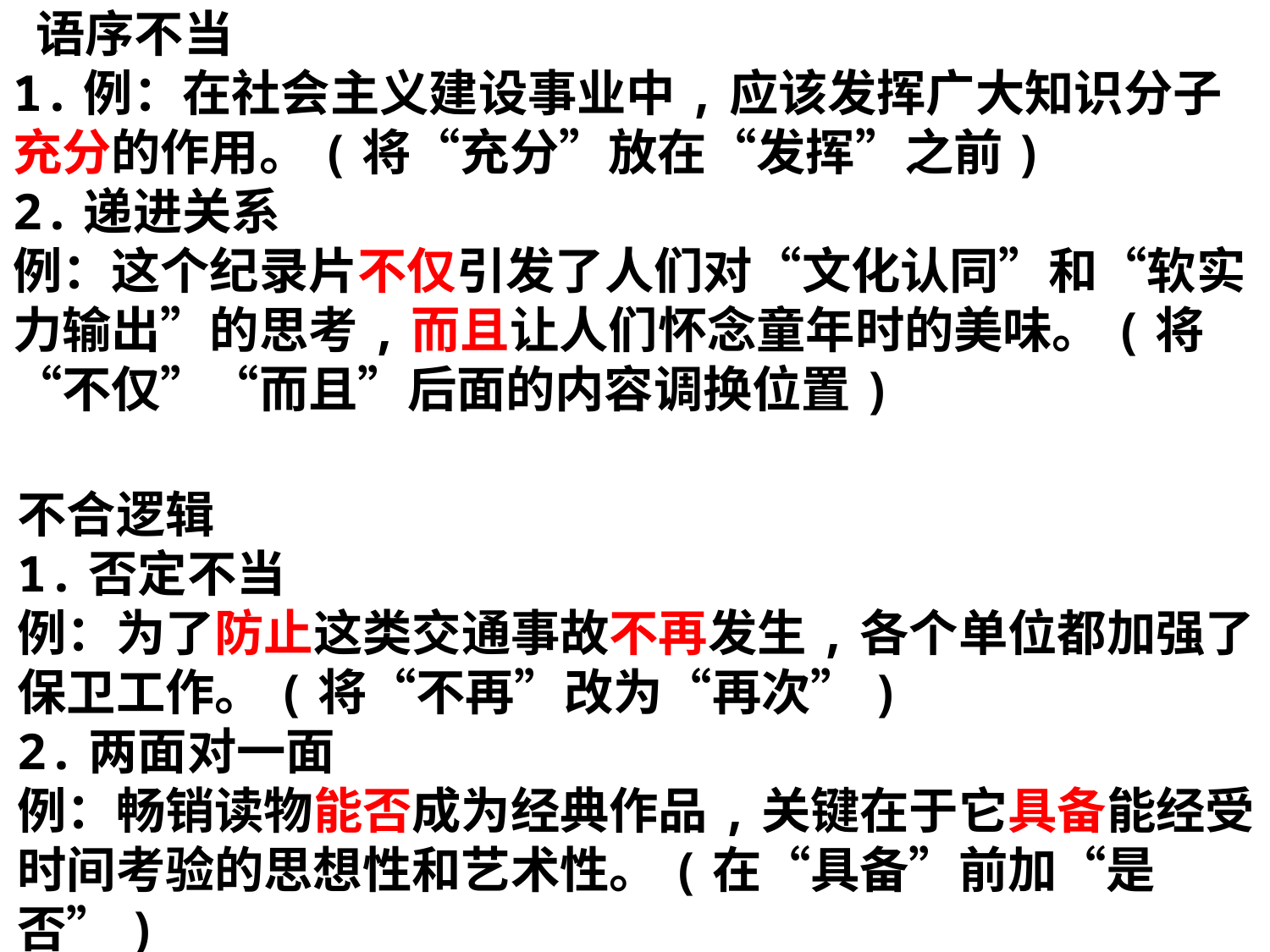

语序不当
1.例：在社会主义建设事业中,应该发挥广大知识分子充分的作用。(将“充分”放在“发挥”之前)
2.递进关系
例：这个纪录片不仅引发了人们对“文化认同”和“软实力输出”的思考,而且让人们怀念童年时的美味。(将“不仅”“而且”后面的内容调换位置)
不合逻辑
1.否定不当
例：为了防止这类交通事故不再发生,各个单位都加强了保卫工作。(将“不再”改为“再次”)
2.两面对一面
例：畅销读物能否成为经典作品,关键在于它具备能经受时间考验的思想性和艺术性。(在“具备”前加“是否”)